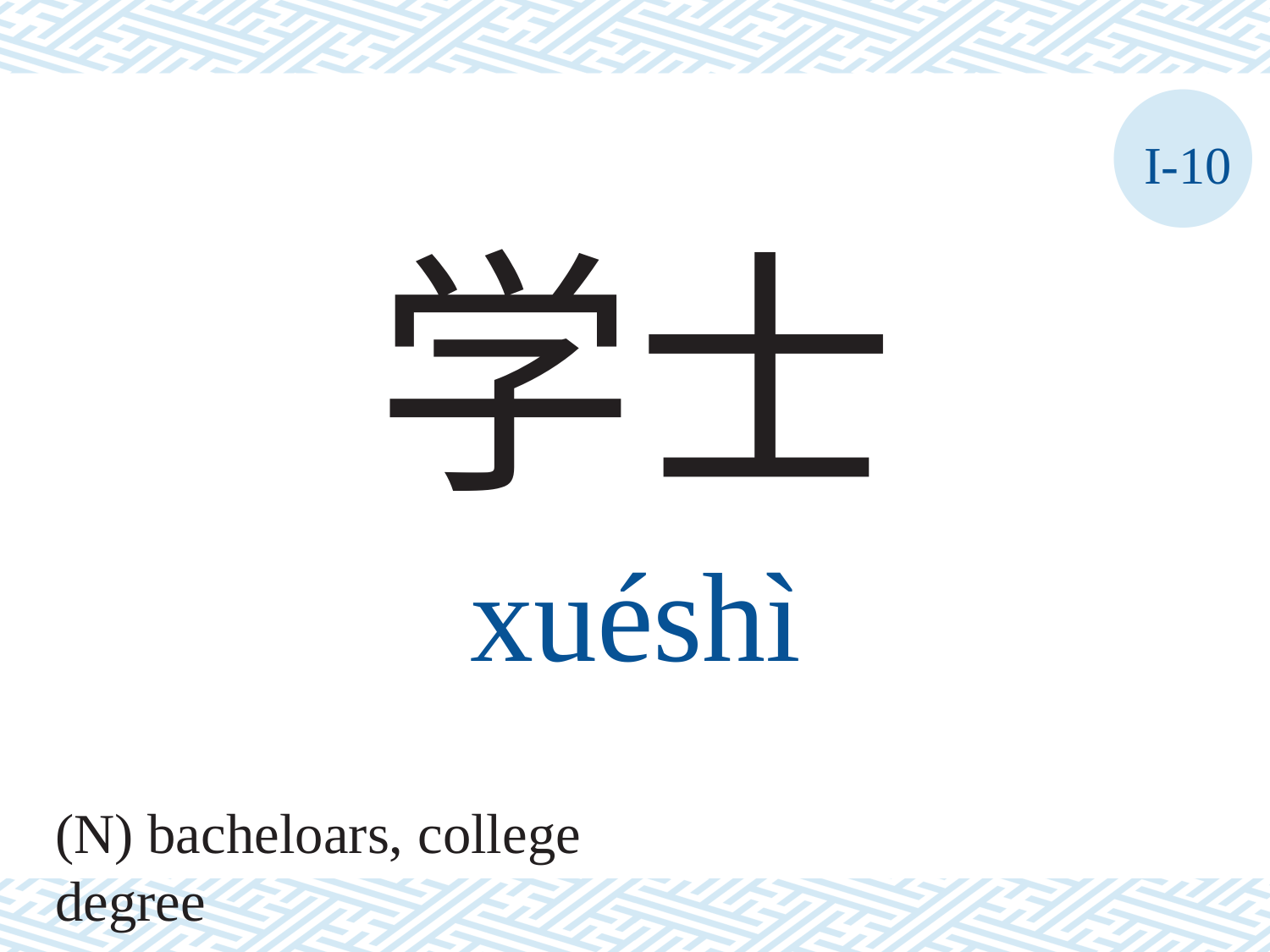

I-10
学士
xuéshì
(N) bacheloars, college degree